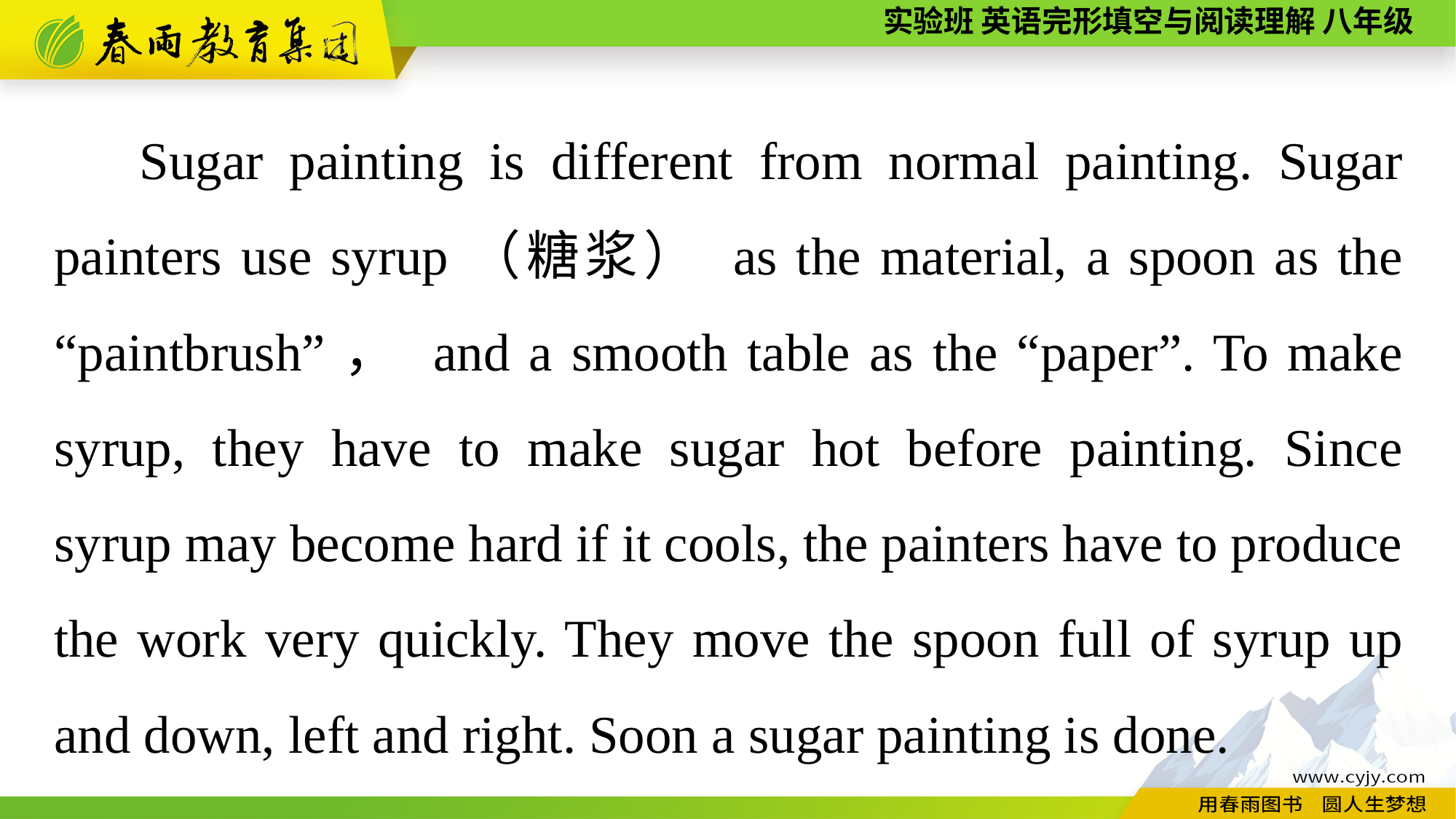

Sugar painting is different from normal painting. Sugar painters use syrup（糖浆） as the material, a spoon as the “paintbrush”， and a smooth table as the “paper”. To make syrup, they have to make sugar hot before painting. Since syrup may become hard if it cools, the painters have to produce the work very quickly. They move the spoon full of syrup up and down, left and right. Soon a sugar painting is done.